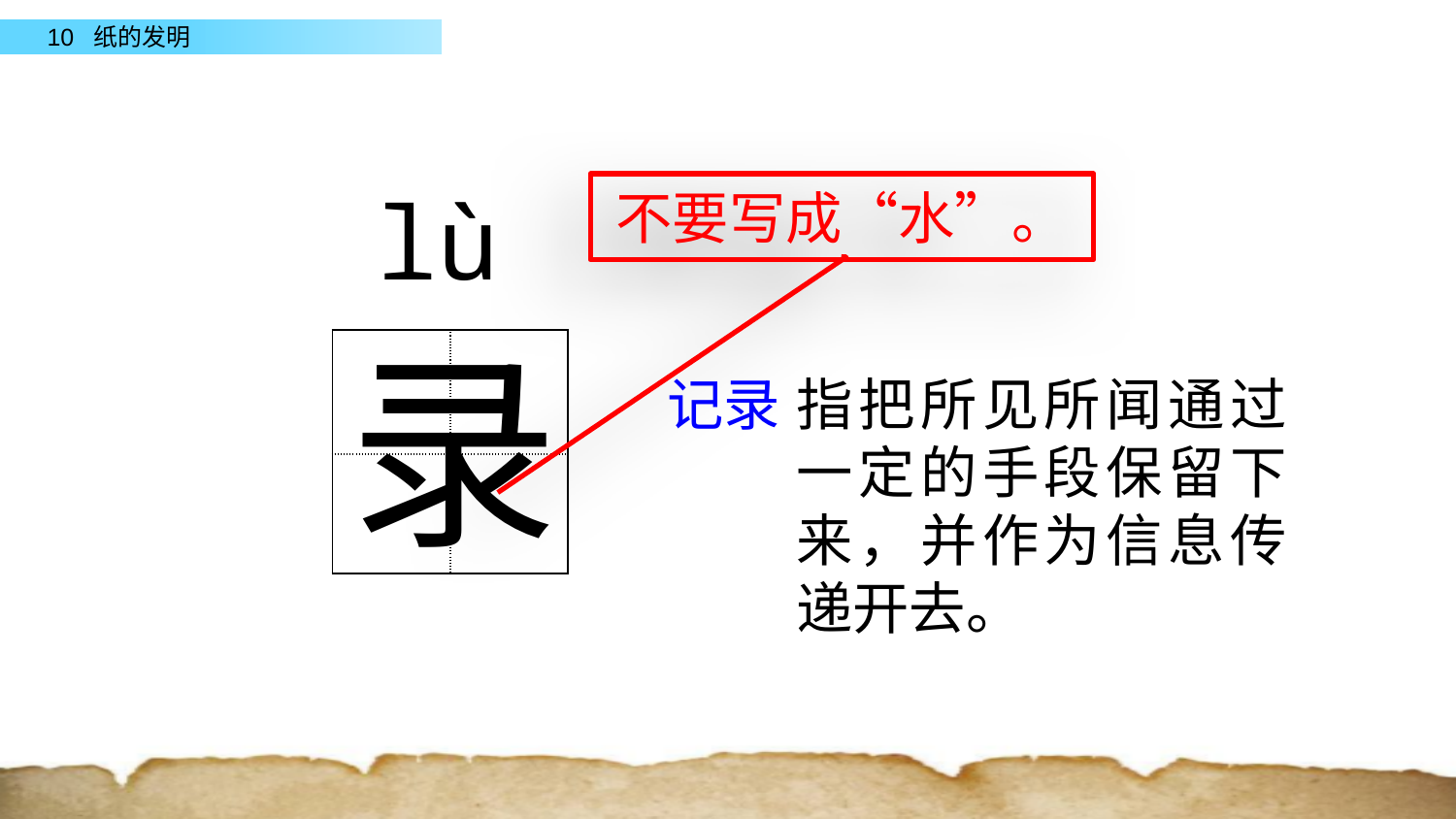

lù
不要写成“水”。
录
|  |  |
| --- | --- |
|  |  |
记录
指把所见所闻通过一定的手段保留下来，并作为信息传递开去。